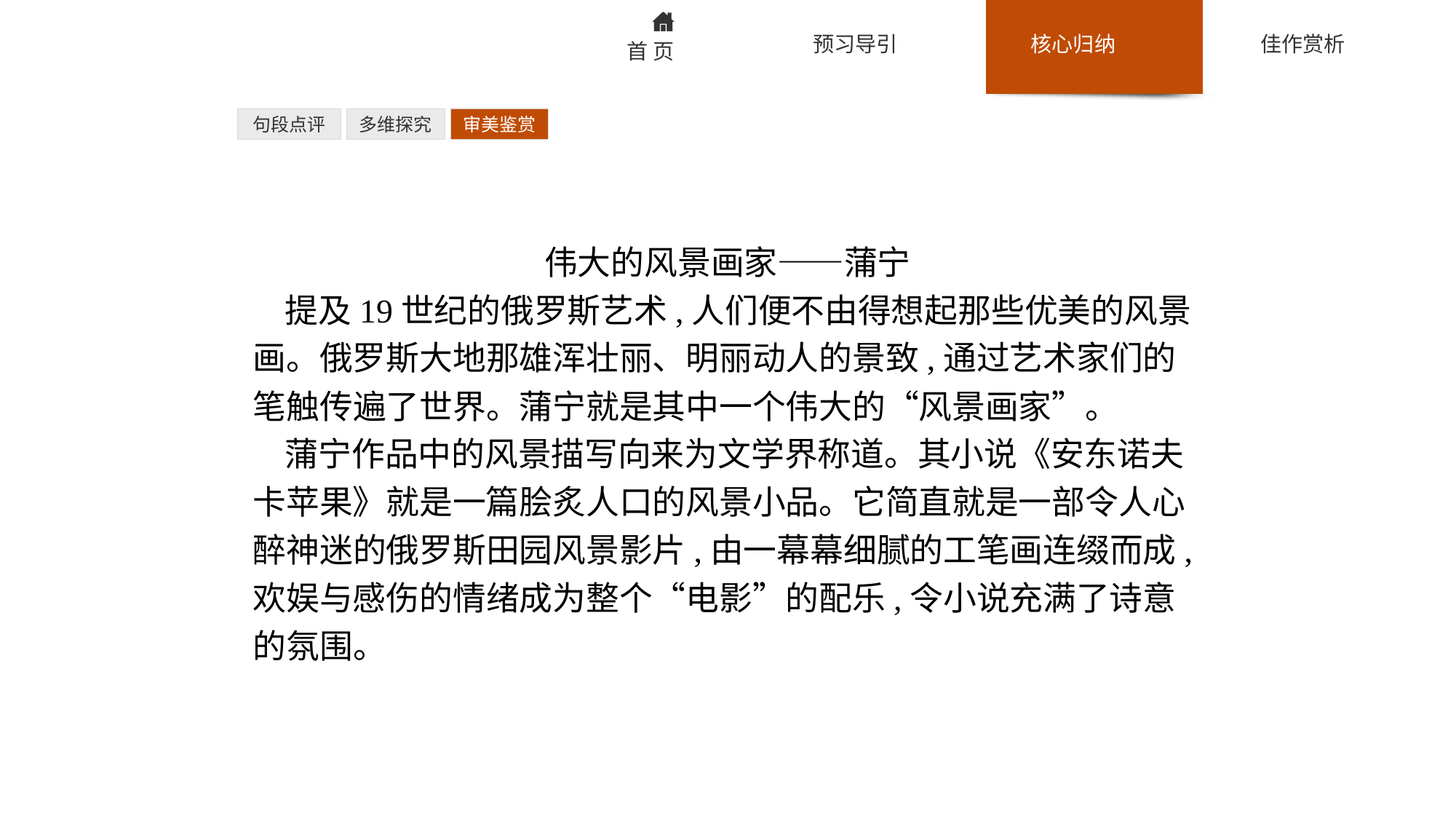

句段点评
多维探究
审美鉴赏

伟大的风景画家——蒲宁
提及19世纪的俄罗斯艺术,人们便不由得想起那些优美的风景画。俄罗斯大地那雄浑壮丽、明丽动人的景致,通过艺术家们的笔触传遍了世界。蒲宁就是其中一个伟大的“风景画家”。
蒲宁作品中的风景描写向来为文学界称道。其小说《安东诺夫卡苹果》就是一篇脍炙人口的风景小品。它简直就是一部令人心醉神迷的俄罗斯田园风景影片,由一幕幕细腻的工笔画连缀而成,欢娱与感伤的情绪成为整个“电影”的配乐,令小说充满了诗意的氛围。